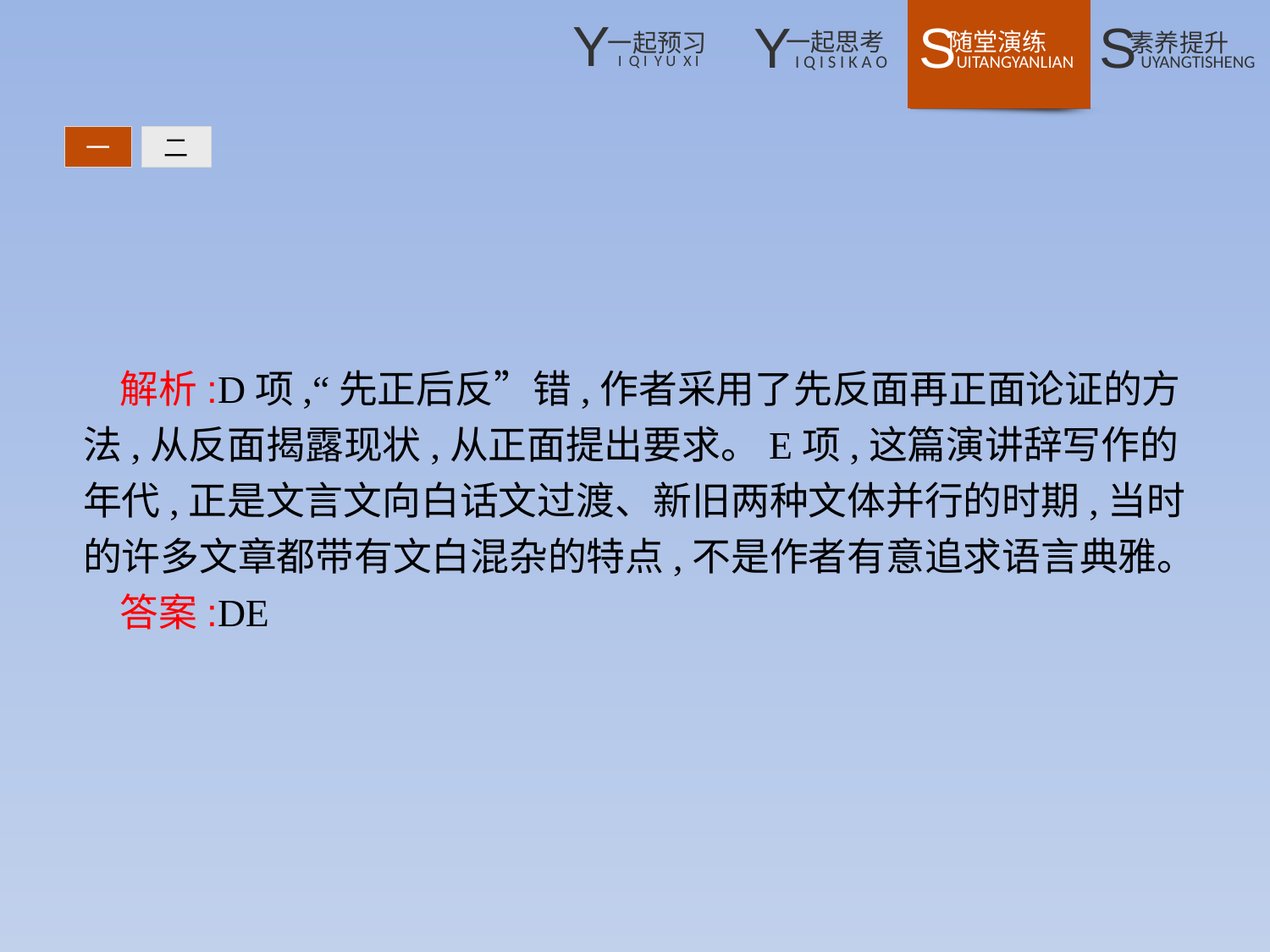

一
二
解析:D项,“先正后反”错,作者采用了先反面再正面论证的方法,从反面揭露现状,从正面提出要求。E项,这篇演讲辞写作的年代,正是文言文向白话文过渡、新旧两种文体并行的时期,当时的许多文章都带有文白混杂的特点,不是作者有意追求语言典雅。
答案:DE